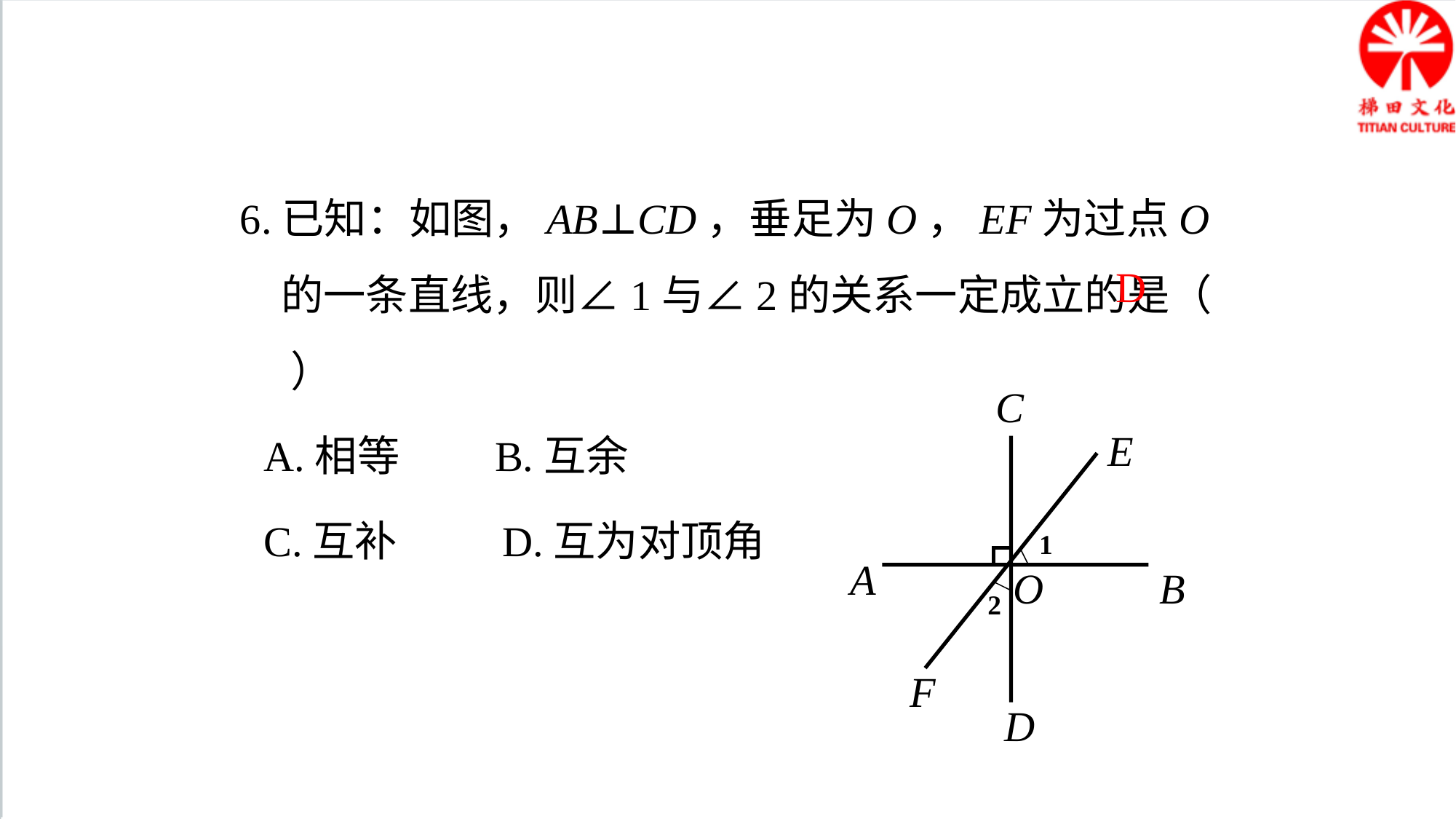

6.已知：如图，AB⊥CD，垂足为O，EF为过点O的一条直线，则∠1与∠2的关系一定成立的是（    ）
  A.相等         B.互余
  C.互补          D.互为对顶角
D
C
E

1
A

O
B
2

F
D